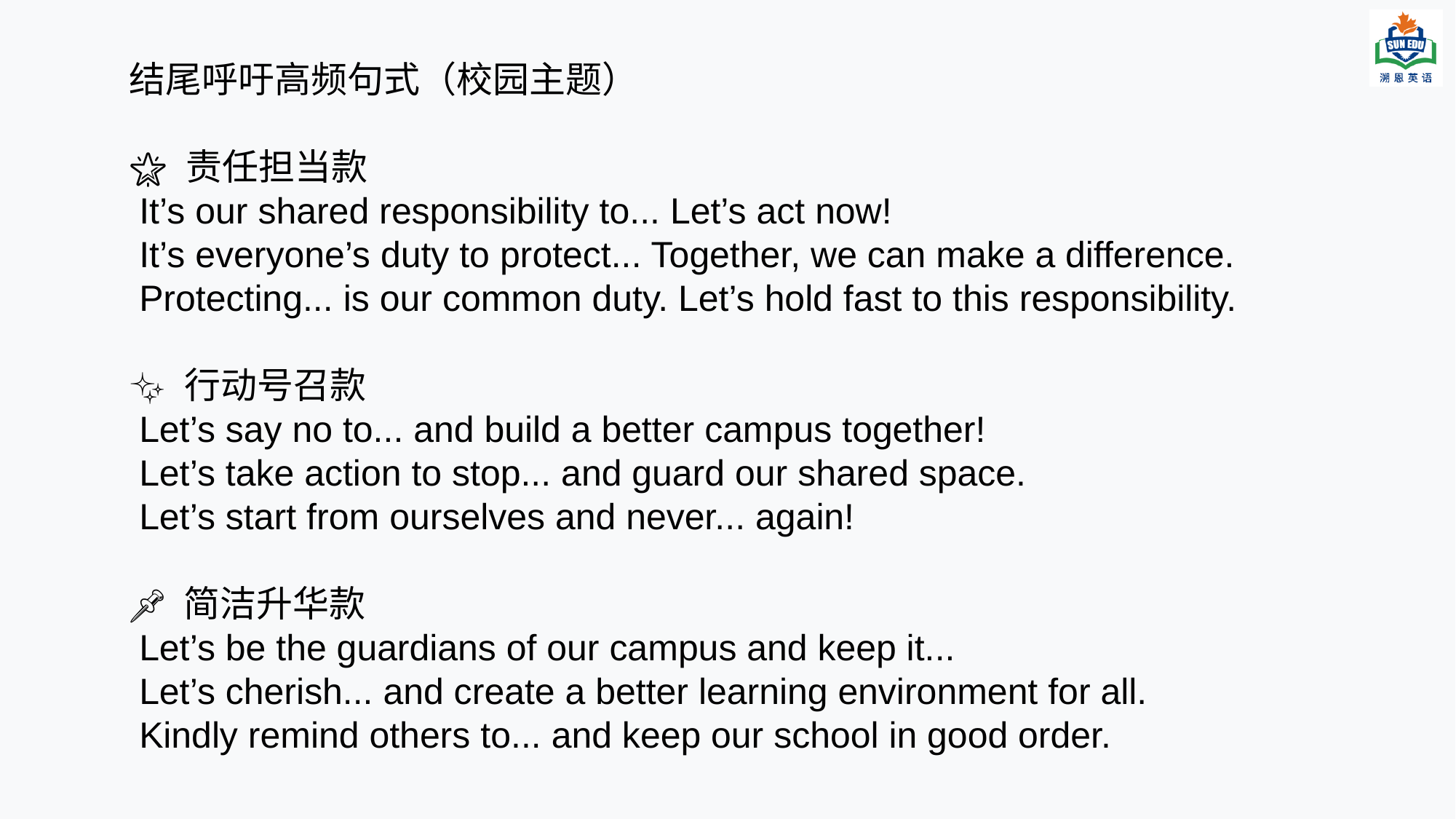

结尾呼吁高频句式（校园主题）

🌟 责任担当款
 It’s our shared responsibility to... Let’s act now!
 It’s everyone’s duty to protect... Together, we can make a difference.
 Protecting... is our common duty. Let’s hold fast to this responsibility.

✨ 行动号召款
 Let’s say no to... and build a better campus together!
 Let’s take action to stop... and guard our shared space.
 Let’s start from ourselves and never... again!

📌 简洁升华款
 Let’s be the guardians of our campus and keep it...
 Let’s cherish... and create a better learning environment for all.
 Kindly remind others to... and keep our school in good order.